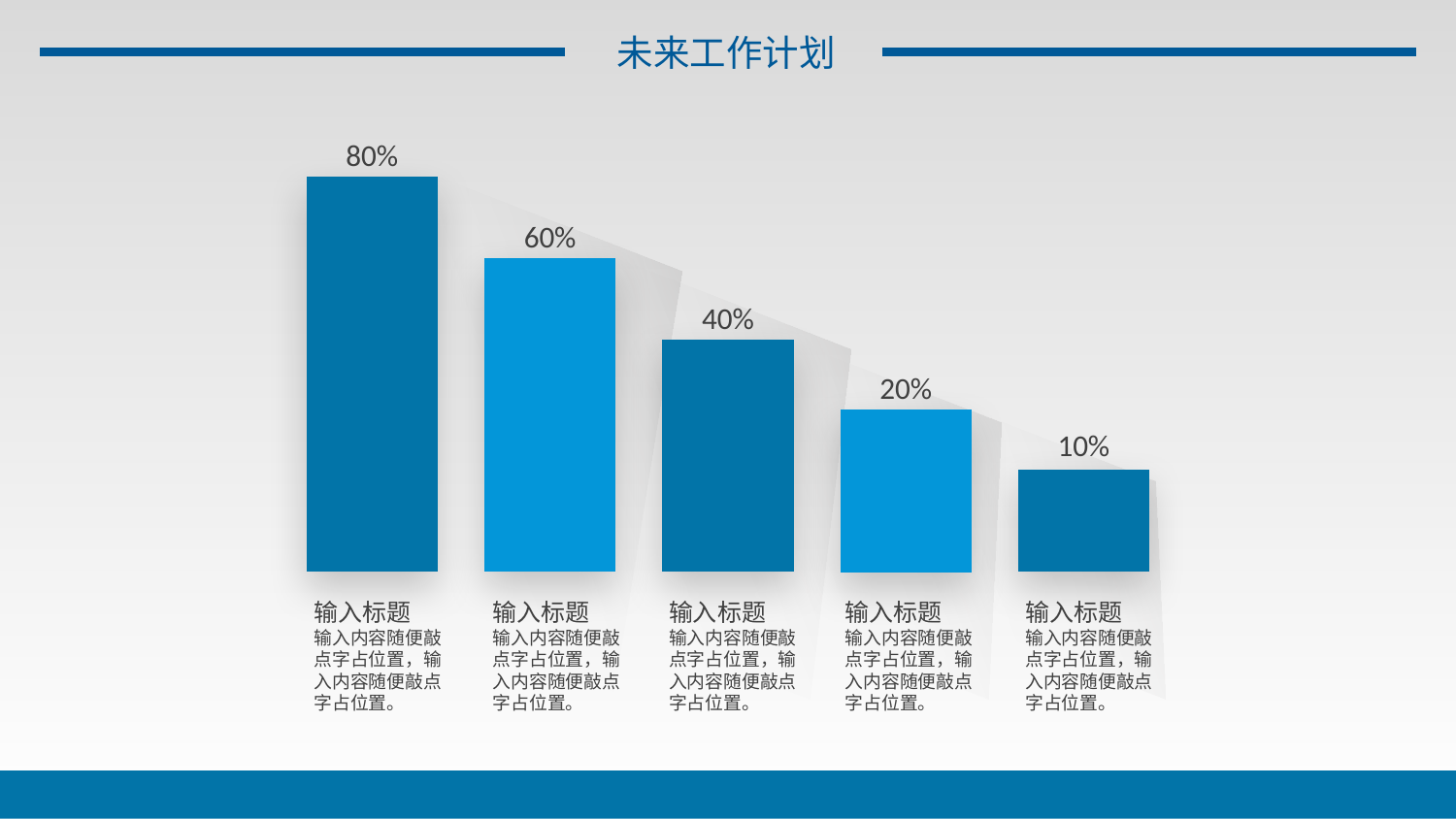

未来工作计划
80%

60%

40%

20%

10%

输入标题
输入内容随便敲点字占位置，输入内容随便敲点字占位置。
输入标题
输入内容随便敲点字占位置，输入内容随便敲点字占位置。
输入标题
输入内容随便敲点字占位置，输入内容随便敲点字占位置。
输入标题
输入内容随便敲点字占位置，输入内容随便敲点字占位置。
输入标题
输入内容随便敲点字占位置，输入内容随便敲点字占位置。